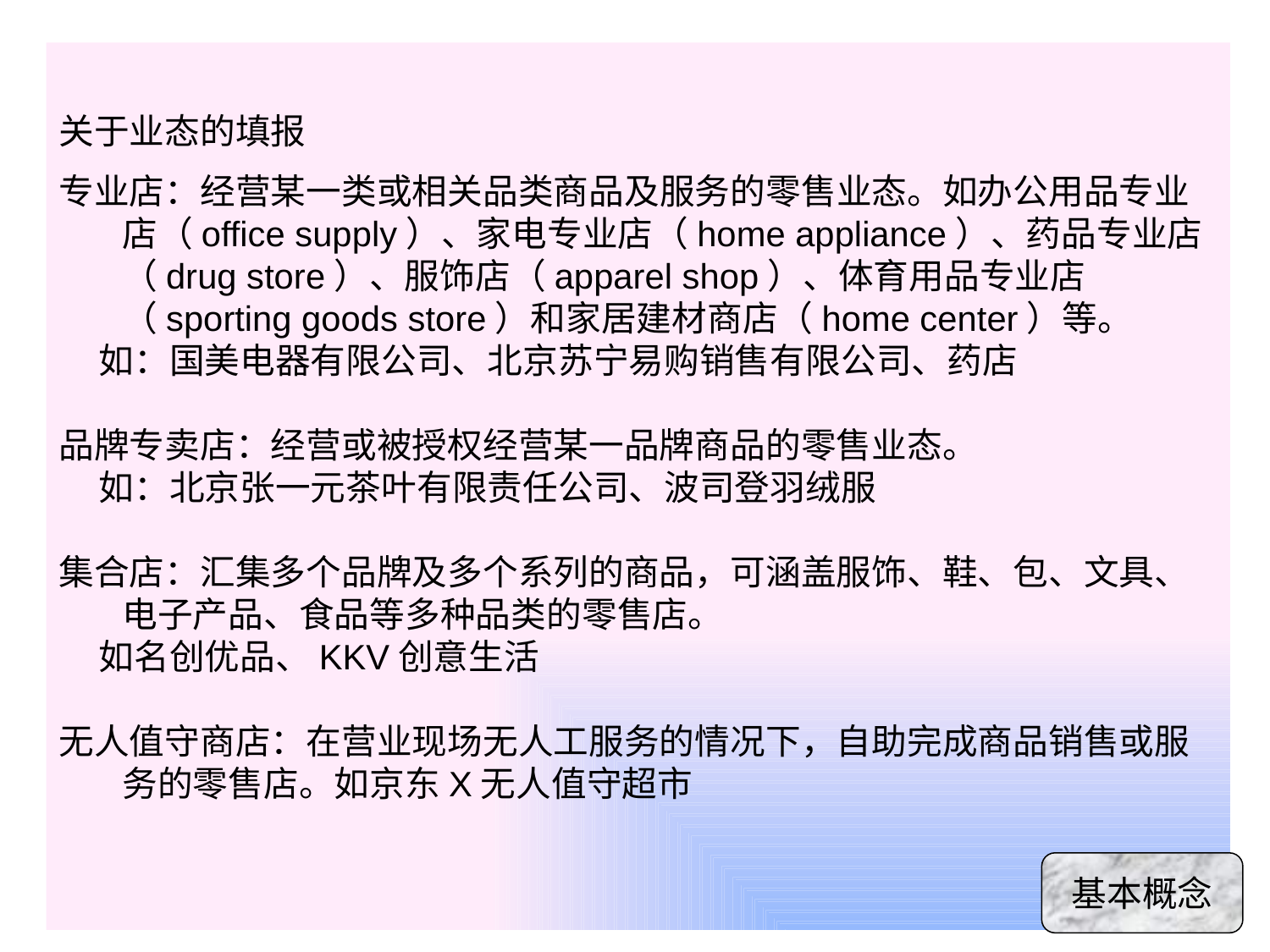

关于业态的填报
专业店：经营某一类或相关品类商品及服务的零售业态。如办公用品专业店（office supply）、家电专业店（home appliance）、药品专业店（drug store）、服饰店（apparel shop）、体育用品专业店（sporting goods store）和家居建材商店（home center）等。
    如：国美电器有限公司、北京苏宁易购销售有限公司、药店

品牌专卖店：经营或被授权经营某一品牌商品的零售业态。
    如：北京张一元茶叶有限责任公司、波司登羽绒服

集合店：汇集多个品牌及多个系列的商品，可涵盖服饰、鞋、包、文具、电子产品、食品等多种品类的零售店。
    如名创优品、KKV创意生活

无人值守商店：在营业现场无人工服务的情况下，自助完成商品销售或服务的零售店。如京东X无人值守超市

基本概念